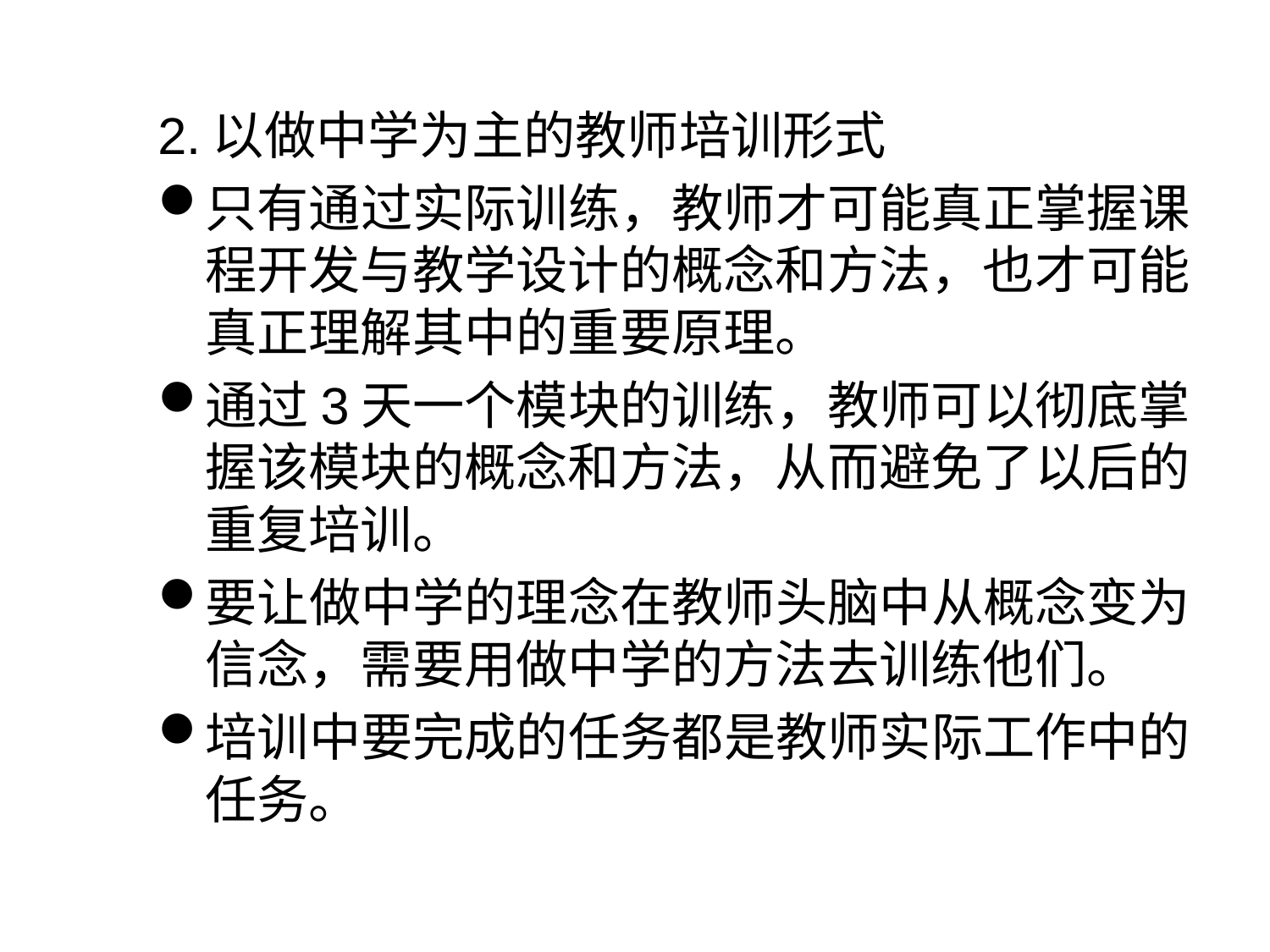

#
2.以做中学为主的教师培训形式
只有通过实际训练，教师才可能真正掌握课程开发与教学设计的概念和方法，也才可能真正理解其中的重要原理。
通过3天一个模块的训练，教师可以彻底掌握该模块的概念和方法，从而避免了以后的重复培训。
要让做中学的理念在教师头脑中从概念变为信念，需要用做中学的方法去训练他们。
培训中要完成的任务都是教师实际工作中的任务。